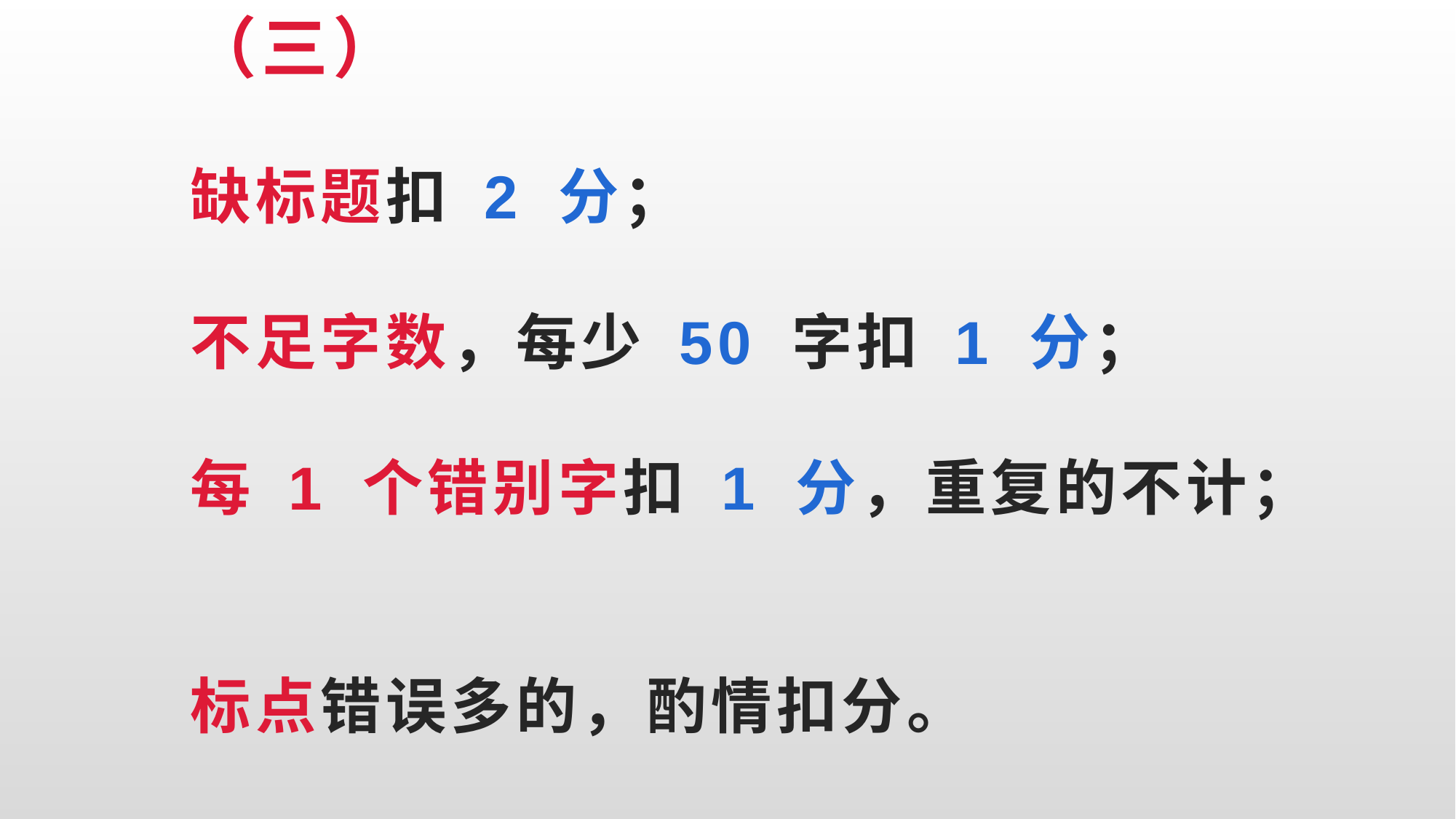

# （三） 缺标题扣 2 分； 不足字数，每少 50 字扣 1 分； 每 1 个错别字扣 1 分，重复的不计； 标点错误多的，酌情扣分。